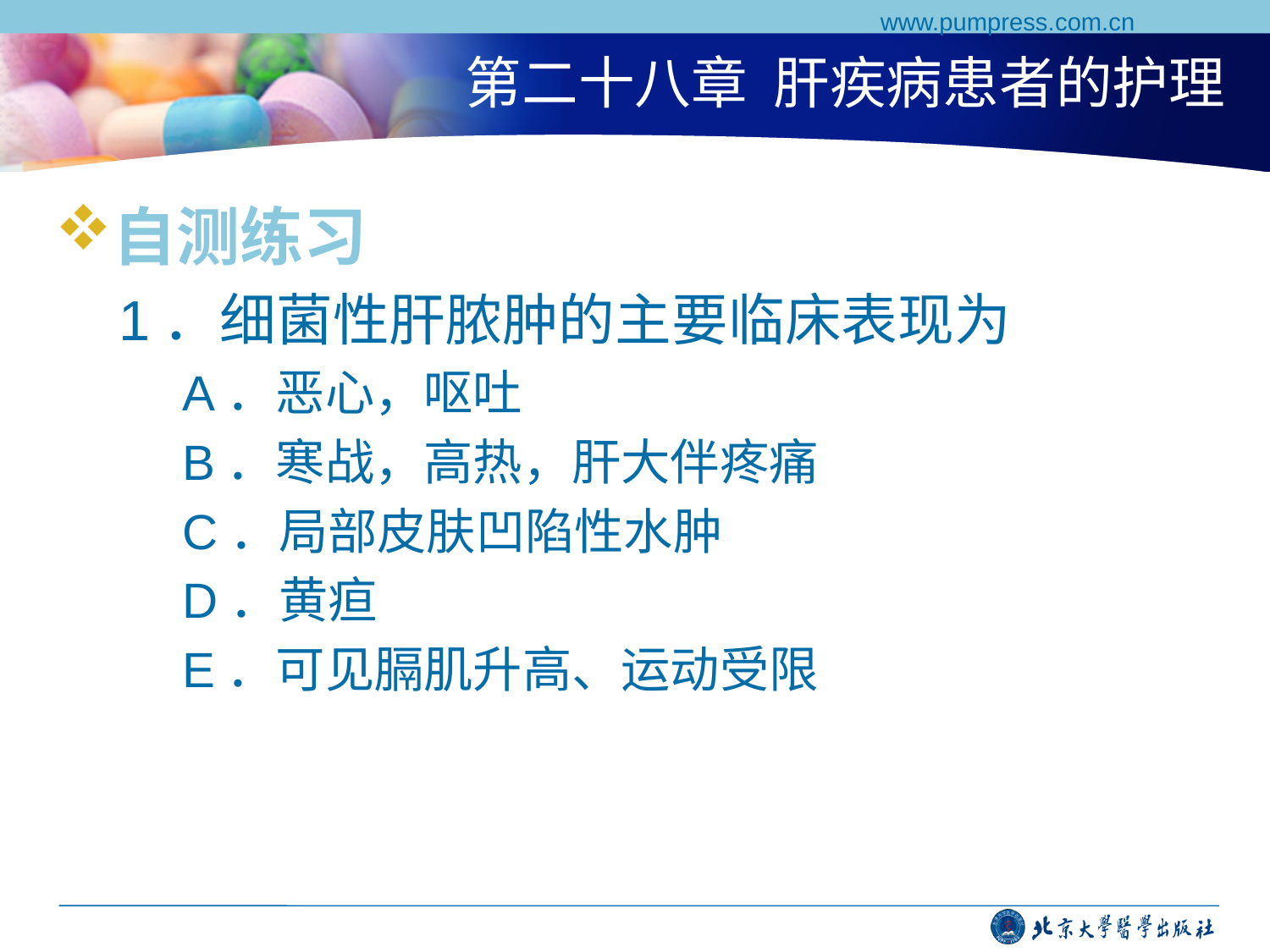

www.pumpress.com.cn
# 第二十八章  肝疾病患者的护理
自测练习
1．细菌性肝脓肿的主要临床表现为
A．恶心，呕吐
B．寒战，高热，肝大伴疼痛
C．局部皮肤凹陷性水肿
D．黄疸
E．可见膈肌升高、运动受限